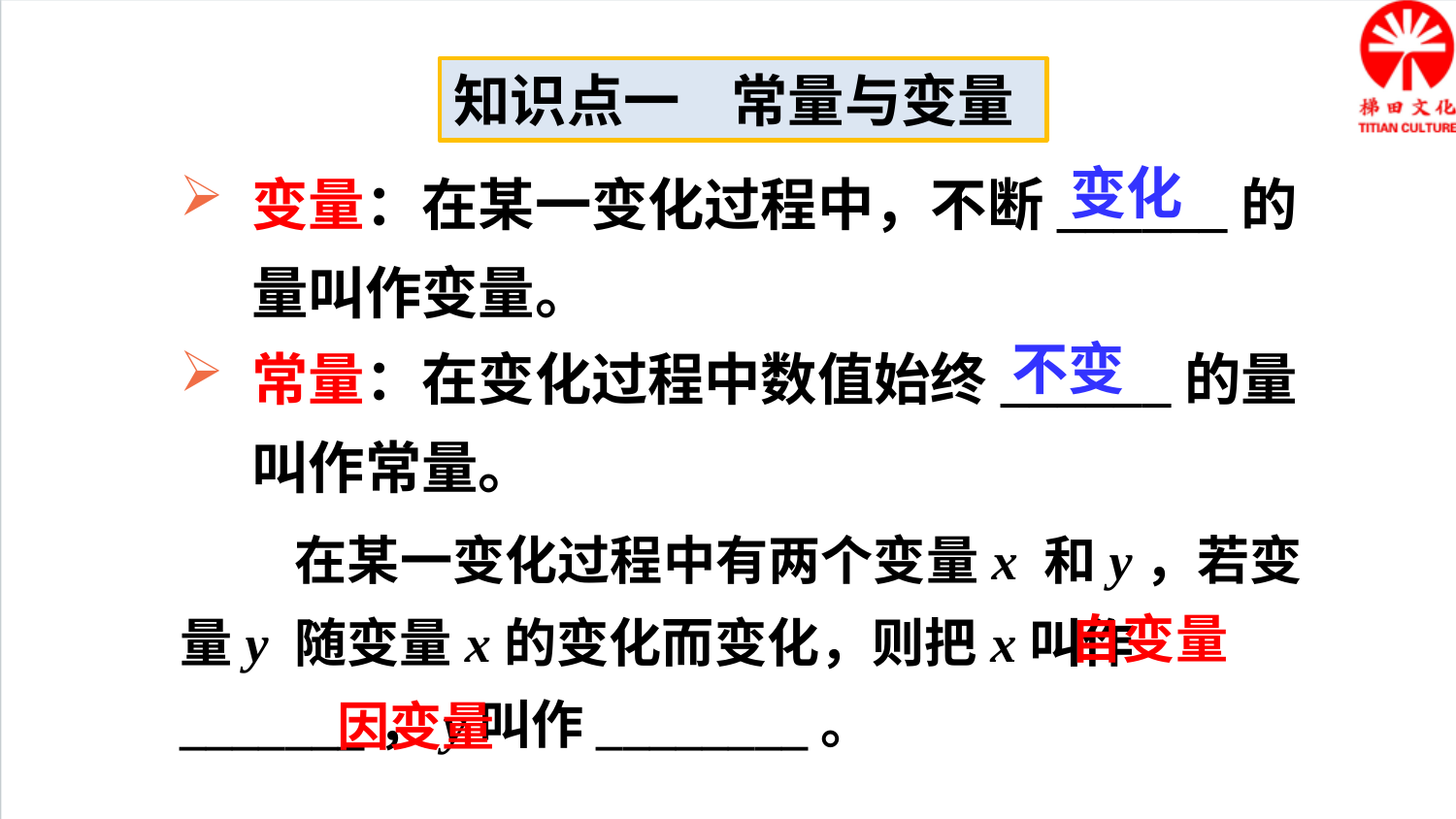

知识点一    常量与变量
变量：在某一变化过程中，不断______的量叫作变量。
变化
常量：在变化过程中数值始终______的量叫作常量。
不变
在某一变化过程中有两个变量x 和y，若变量y 随变量x的变化而变化，则把x叫作_______，y叫作________。
自变量
因变量